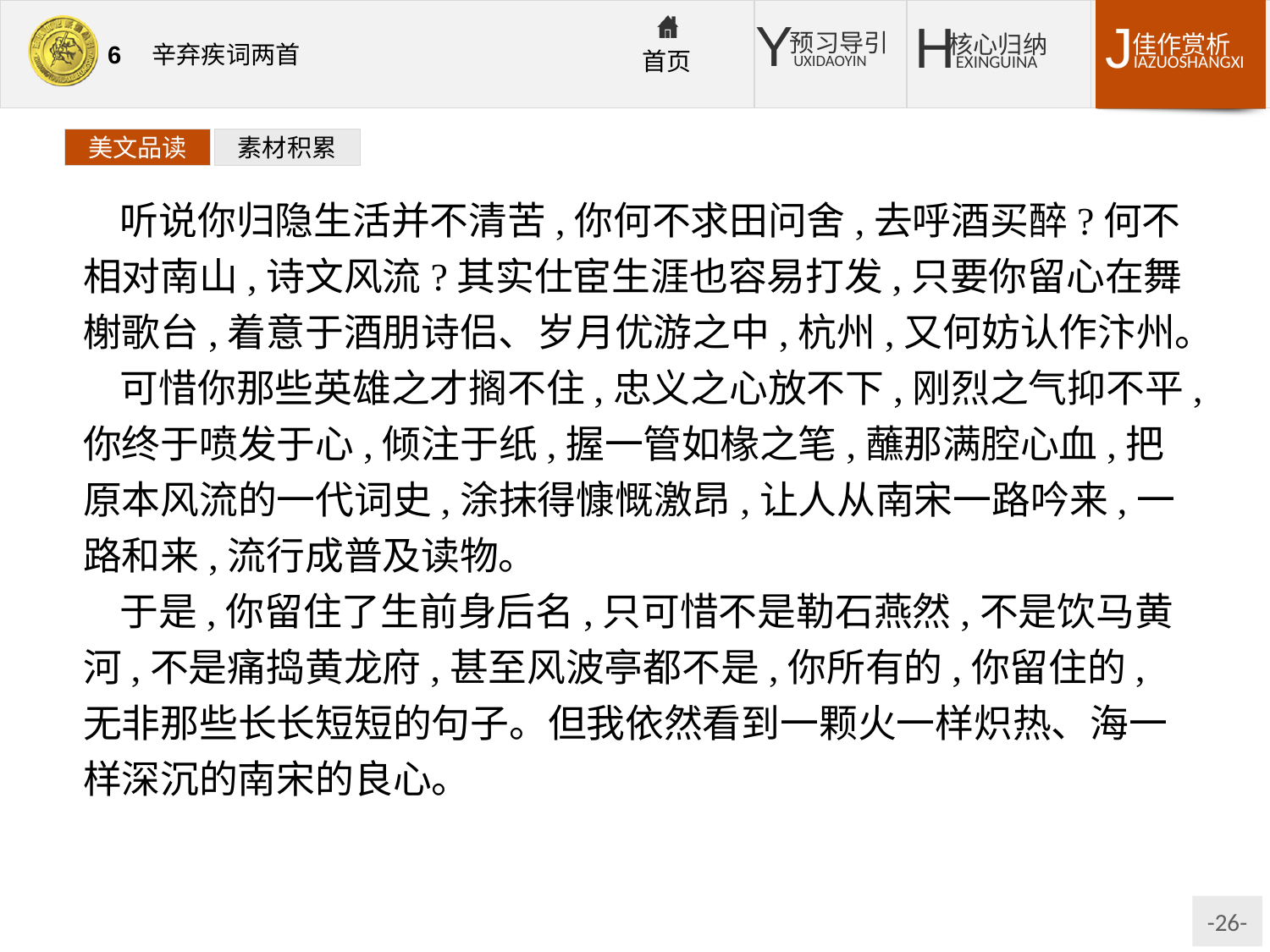

美文品读
素材积累
听说你归隐生活并不清苦,你何不求田问舍,去呼酒买醉?何不相对南山,诗文风流?其实仕宦生涯也容易打发,只要你留心在舞榭歌台,着意于酒朋诗侣、岁月优游之中,杭州,又何妨认作汴州。
可惜你那些英雄之才搁不住,忠义之心放不下,刚烈之气抑不平,你终于喷发于心,倾注于纸,握一管如椽之笔,蘸那满腔心血,把原本风流的一代词史,涂抹得慷慨激昂,让人从南宋一路吟来,一路和来,流行成普及读物。
于是,你留住了生前身后名,只可惜不是勒石燕然,不是饮马黄河,不是痛捣黄龙府,甚至风波亭都不是,你所有的,你留住的,无非那些长长短短的句子。但我依然看到一颗火一样炽热、海一样深沉的南宋的良心。